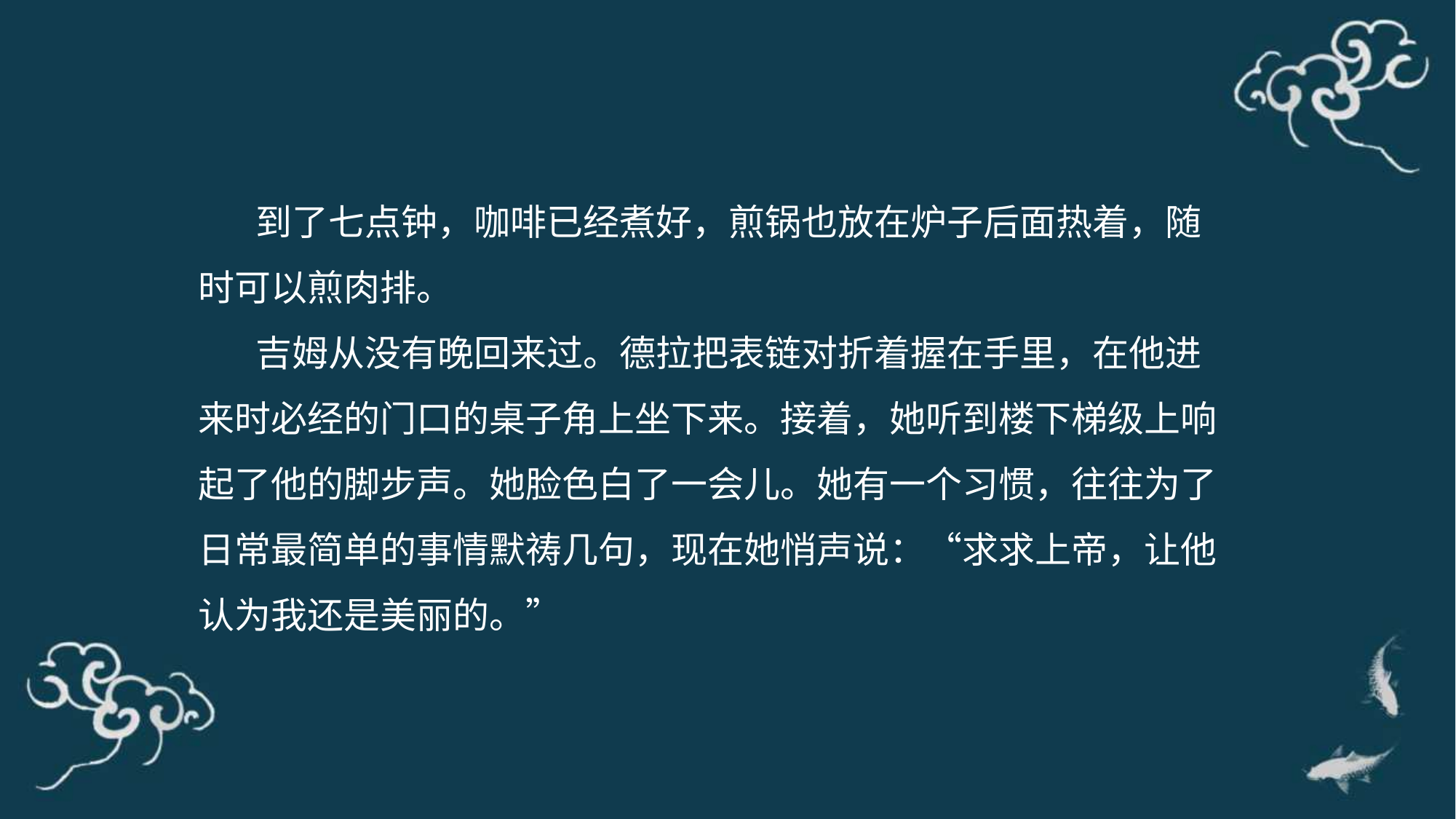

到了七点钟，咖啡已经煮好，煎锅也放在炉子后面热着，随时可以煎肉排。
  吉姆从没有晚回来过。德拉把表链对折着握在手里，在他进来时必经的门口的桌子角上坐下来。接着，她听到楼下梯级上响起了他的脚步声。她脸色白了一会儿。她有一个习惯，往往为了日常最简单的事情默祷几句，现在她悄声说：“求求上帝，让他认为我还是美丽的。”